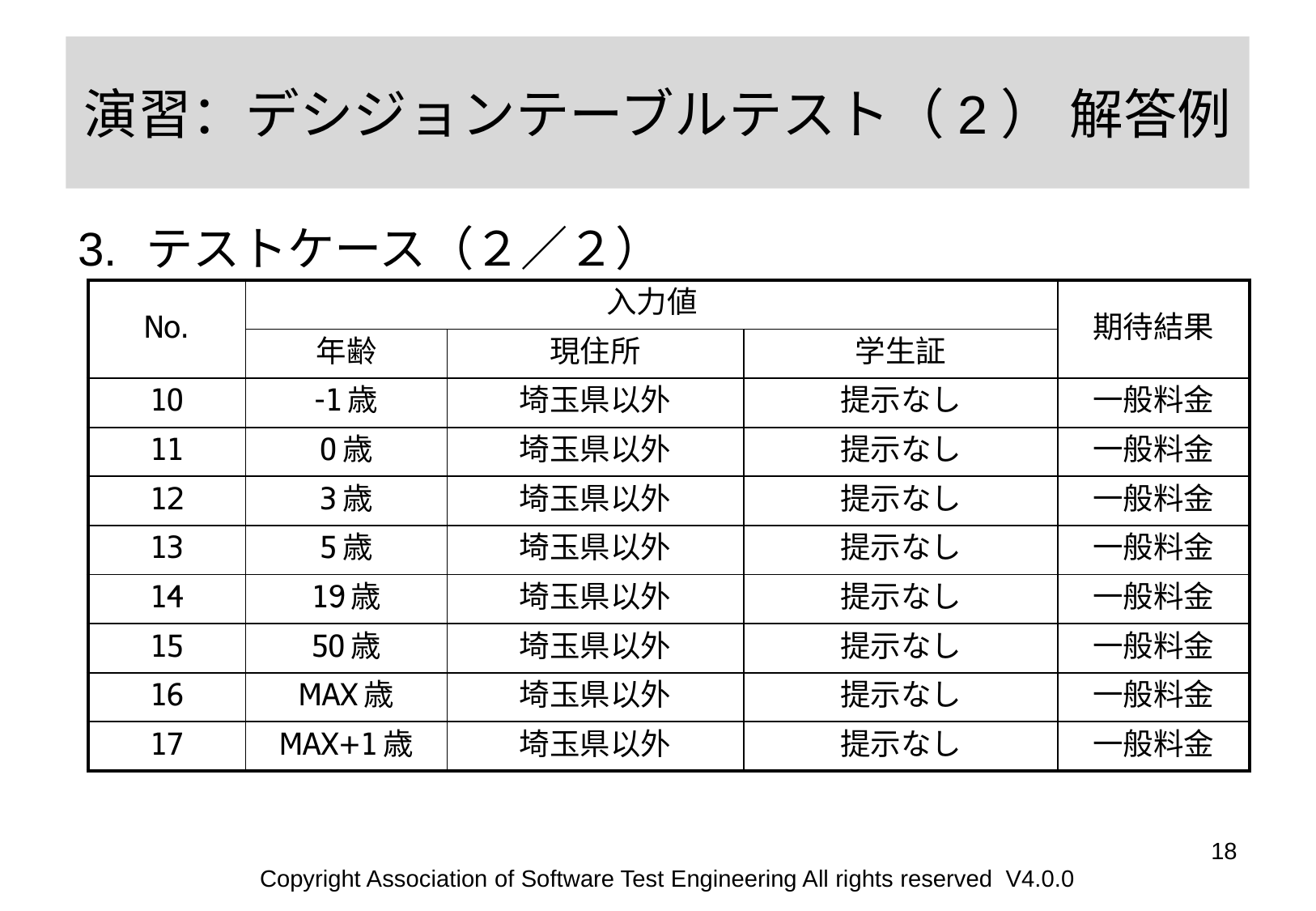

# 演習：デシジョンテーブルテスト（2） 解答例
テストケース（２／２）
| No. | 入力値 |  |  | 期待結果 |
| --- | --- | --- | --- | --- |
|  | 年齢 | 現住所 | 学生証 |  |
| 10 | -1歳 | 埼玉県以外 | 提示なし | 一般料金 |
| 11 | 0歳 | 埼玉県以外 | 提示なし | 一般料金 |
| 12 | 3歳 | 埼玉県以外 | 提示なし | 一般料金 |
| 13 | 5歳 | 埼玉県以外 | 提示なし | 一般料金 |
| 14 | 19歳 | 埼玉県以外 | 提示なし | 一般料金 |
| 15 | 50歳 | 埼玉県以外 | 提示なし | 一般料金 |
| 16 | MAX歳 | 埼玉県以外 | 提示なし | 一般料金 |
| 17 | MAX+1歳 | 埼玉県以外 | 提示なし | 一般料金 |
18
Copyright Association of Software Test Engineering All rights reserved  V4.0.0